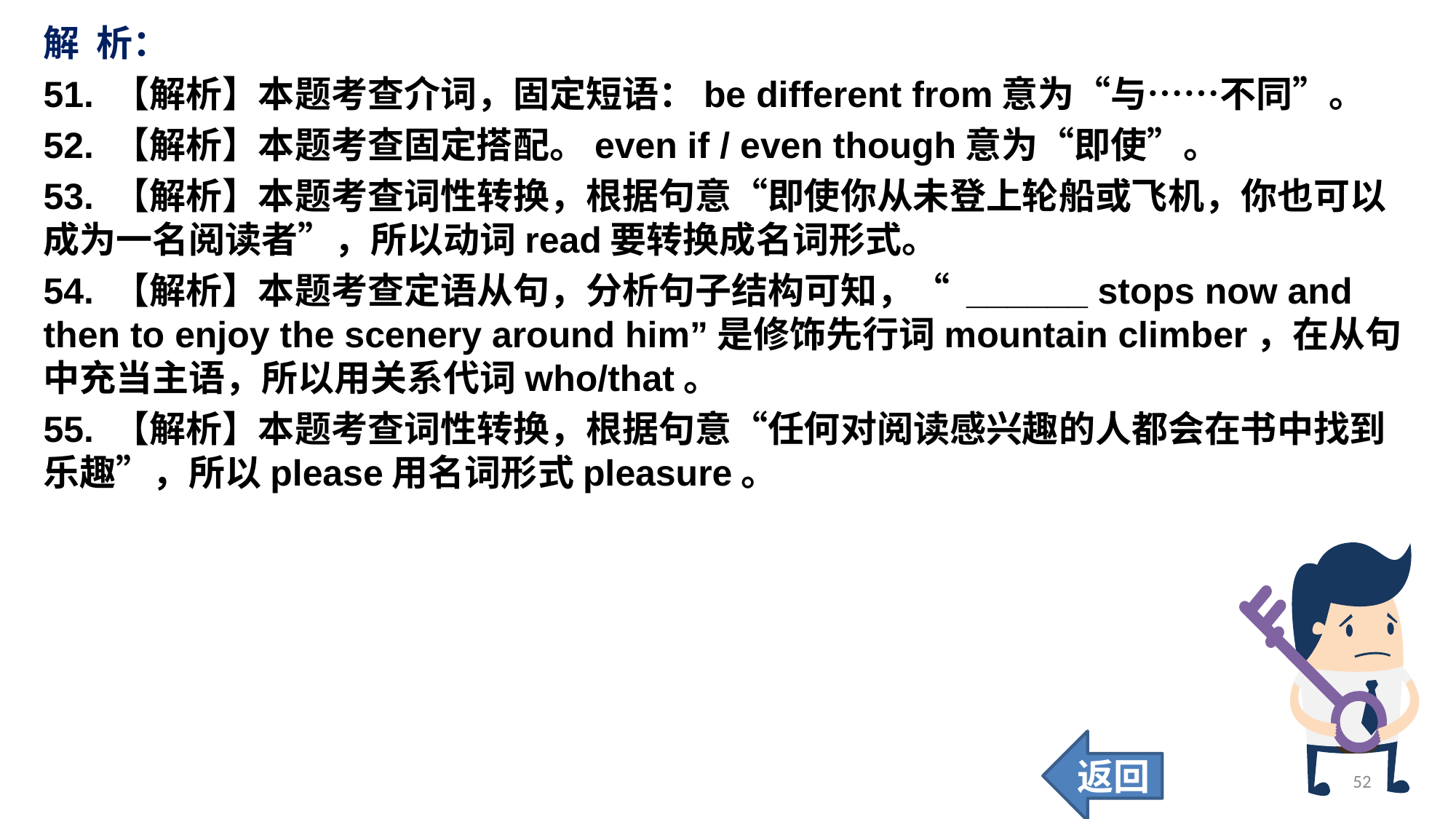

解  析：
51. 【解析】本题考查介词，固定短语：be different from意为“与……不同”。
52. 【解析】本题考查固定搭配。even if / even though意为“即使”。
53. 【解析】本题考查词性转换，根据句意“即使你从未登上轮船或飞机，你也可以成为一名阅读者”，所以动词read要转换成名词形式。
54. 【解析】本题考查定语从句，分析句子结构可知，“ ______ stops now and then to enjoy the scenery around him”是修饰先行词mountain climber，在从句中充当主语，所以用关系代词who/that。
55. 【解析】本题考查词性转换，根据句意“任何对阅读感兴趣的人都会在书中找到乐趣”，所以please用名词形式pleasure。

返回
52